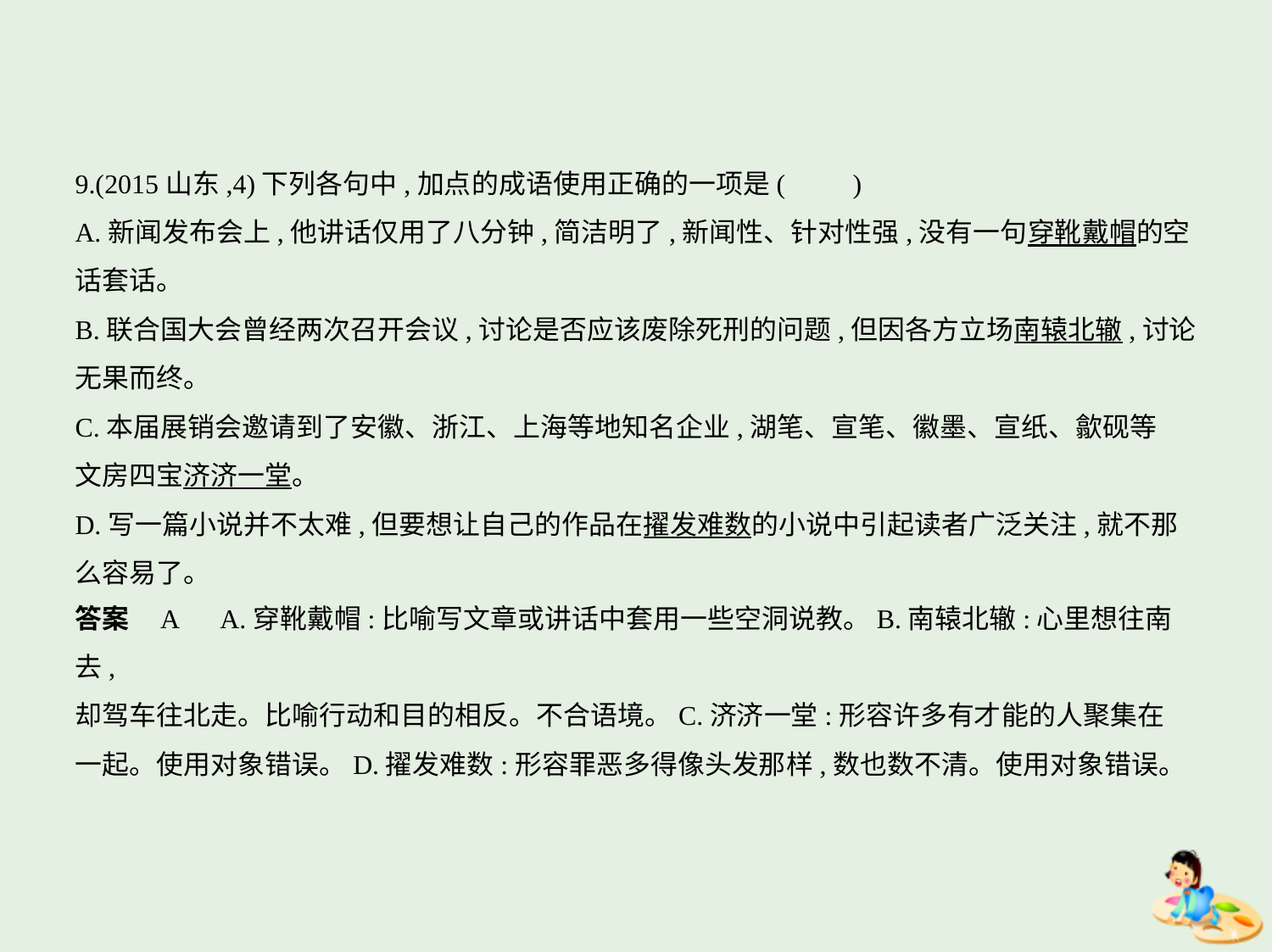

9.(2015山东,4)下列各句中,加点的成语使用正确的一项是(　　)
A.新闻发布会上,他讲话仅用了八分钟,简洁明了,新闻性、针对性强,没有一句穿靴戴帽的空
话套话。
B.联合国大会曾经两次召开会议,讨论是否应该废除死刑的问题,但因各方立场南辕北辙,讨论
无果而终。
C.本届展销会邀请到了安徽、浙江、上海等地知名企业,湖笔、宣笔、徽墨、宣纸、歙砚等
文房四宝济济一堂。
D.写一篇小说并不太难,但要想让自己的作品在擢发难数的小说中引起读者广泛关注,就不那
么容易了。
答案    A　A.穿靴戴帽:比喻写文章或讲话中套用一些空洞说教。B.南辕北辙:心里想往南去,
却驾车往北走。比喻行动和目的相反。不合语境。C.济济一堂:形容许多有才能的人聚集在
一起。使用对象错误。D.擢发难数:形容罪恶多得像头发那样,数也数不清。使用对象错误。